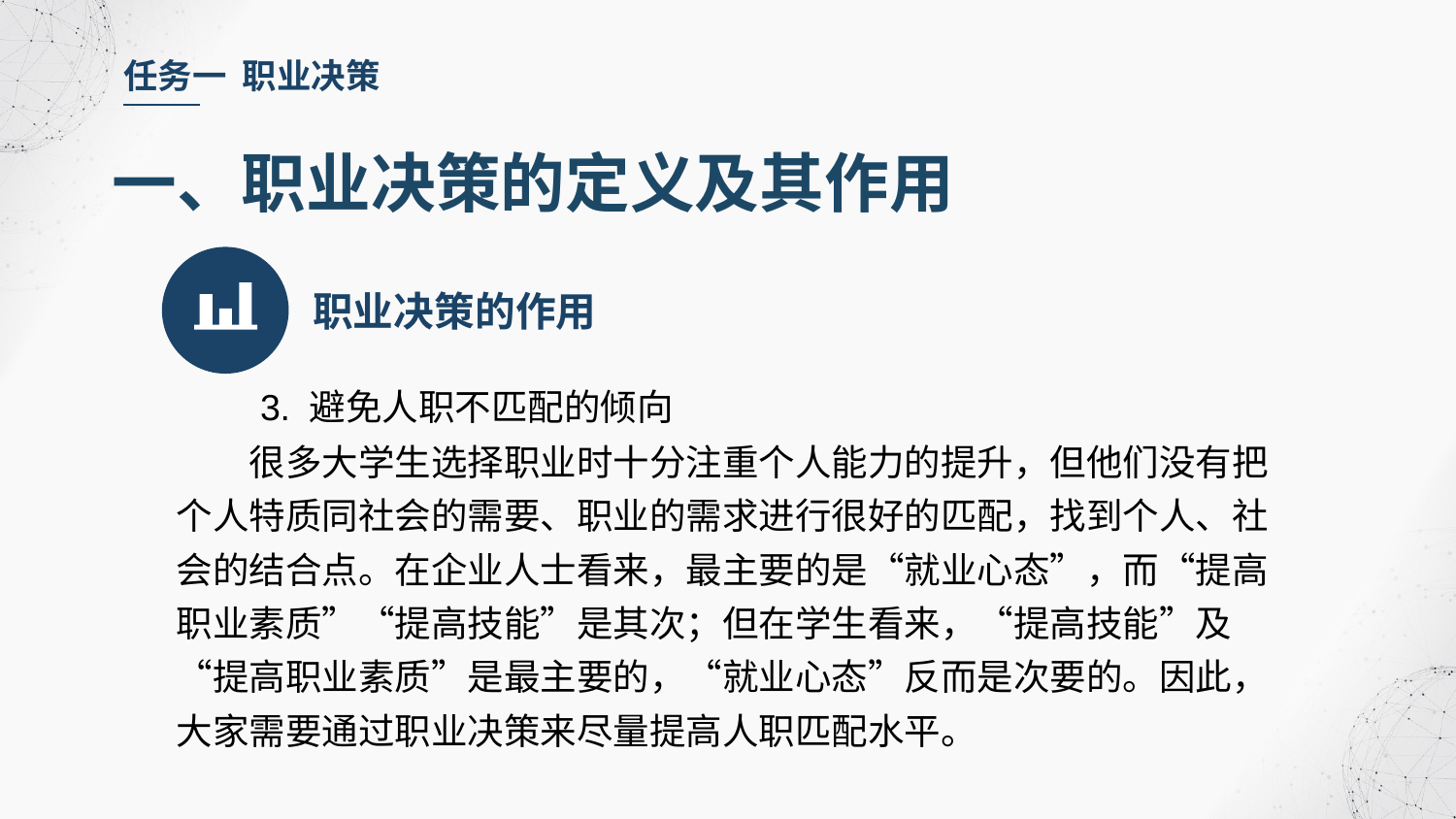

任务一  职业决策
一、职业决策的定义及其作用

职业决策的作用
 3. 避免人职不匹配的倾向
很多大学生选择职业时十分注重个人能力的提升，但他们没有把个人特质同社会的需要、职业的需求进行很好的匹配，找到个人、社会的结合点。在企业人士看来，最主要的是“就业心态”，而“提高职业素质”“提高技能”是其次；但在学生看来，“提高技能”及“提高职业素质”是最主要的，“就业心态”反而是次要的。因此，大家需要通过职业决策来尽量提高人职匹配水平。